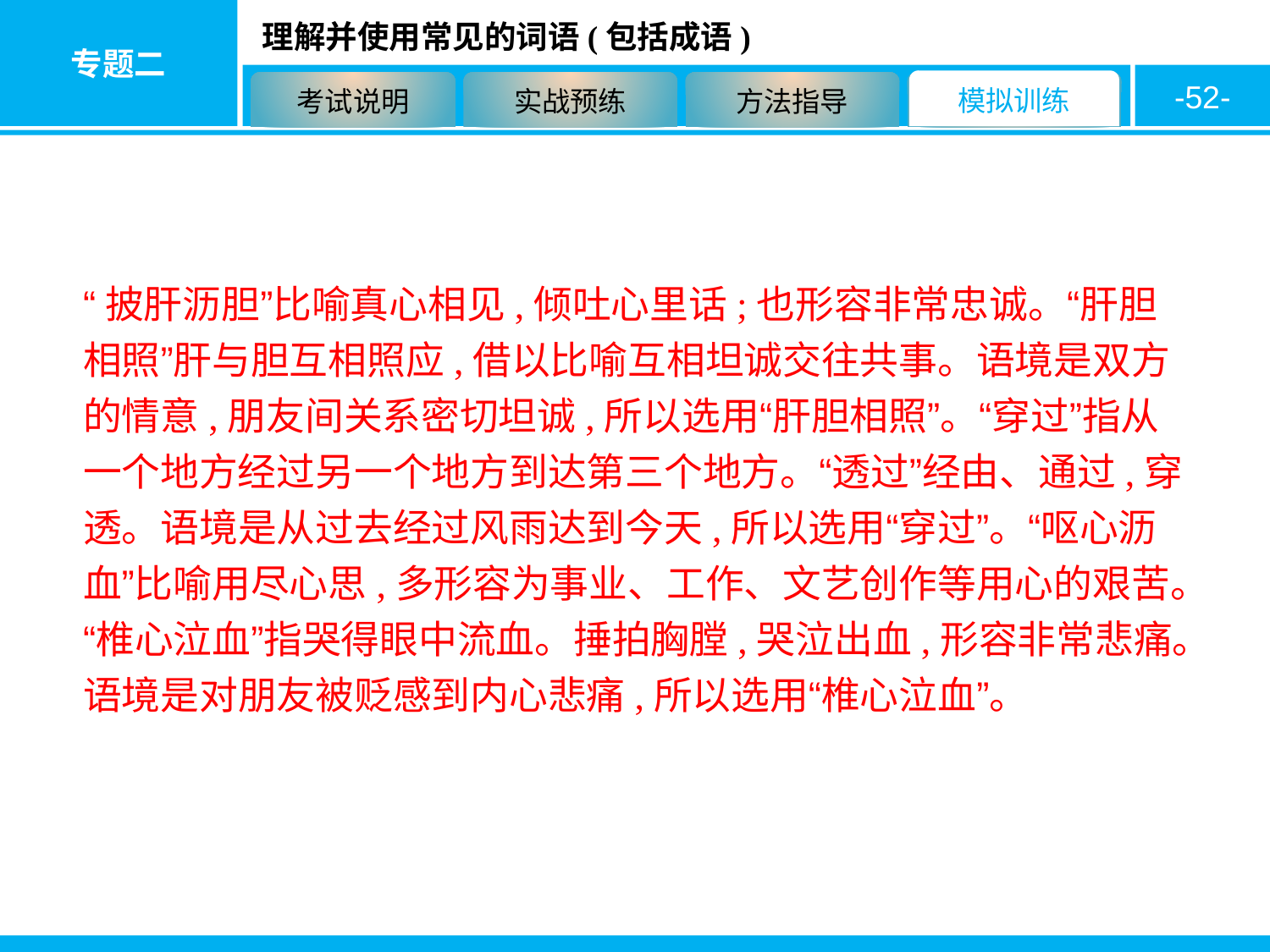

-52-
“披肝沥胆”比喻真心相见,倾吐心里话;也形容非常忠诚。“肝胆相照”肝与胆互相照应,借以比喻互相坦诚交往共事。语境是双方的情意,朋友间关系密切坦诚,所以选用“肝胆相照”。“穿过”指从一个地方经过另一个地方到达第三个地方。“透过”经由、通过,穿透。语境是从过去经过风雨达到今天,所以选用“穿过”。“呕心沥血”比喻用尽心思,多形容为事业、工作、文艺创作等用心的艰苦。“椎心泣血”指哭得眼中流血。捶拍胸膛,哭泣出血,形容非常悲痛。语境是对朋友被贬感到内心悲痛,所以选用“椎心泣血”。